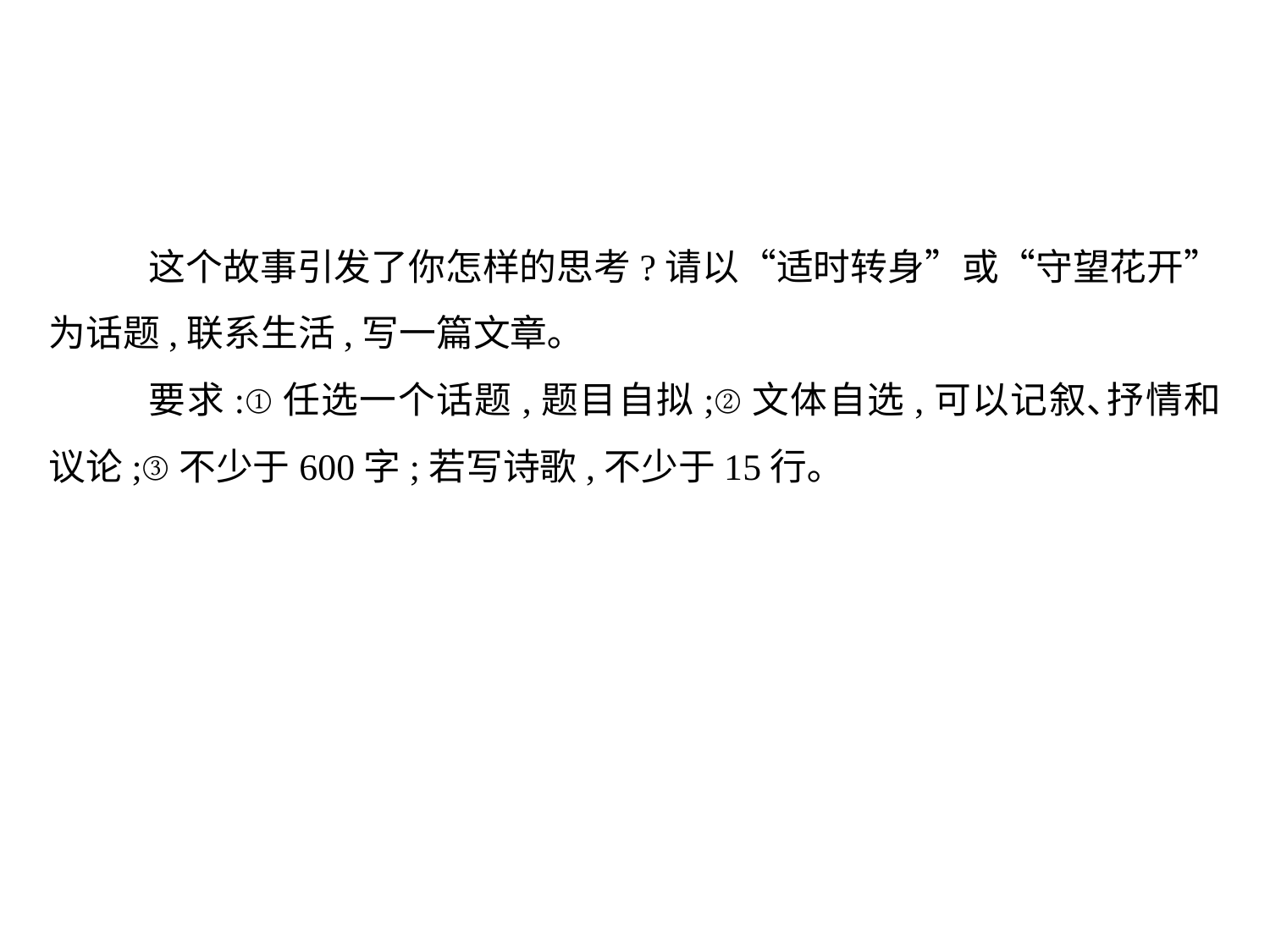

这个故事引发了你怎样的思考?请以“适时转身”或“守望花开”为话题,联系生活,写一篇文章｡
要求:①任选一个话题,题目自拟;②文体自选,可以记叙､抒情和议论;③不少于600字;若写诗歌,不少于15行｡